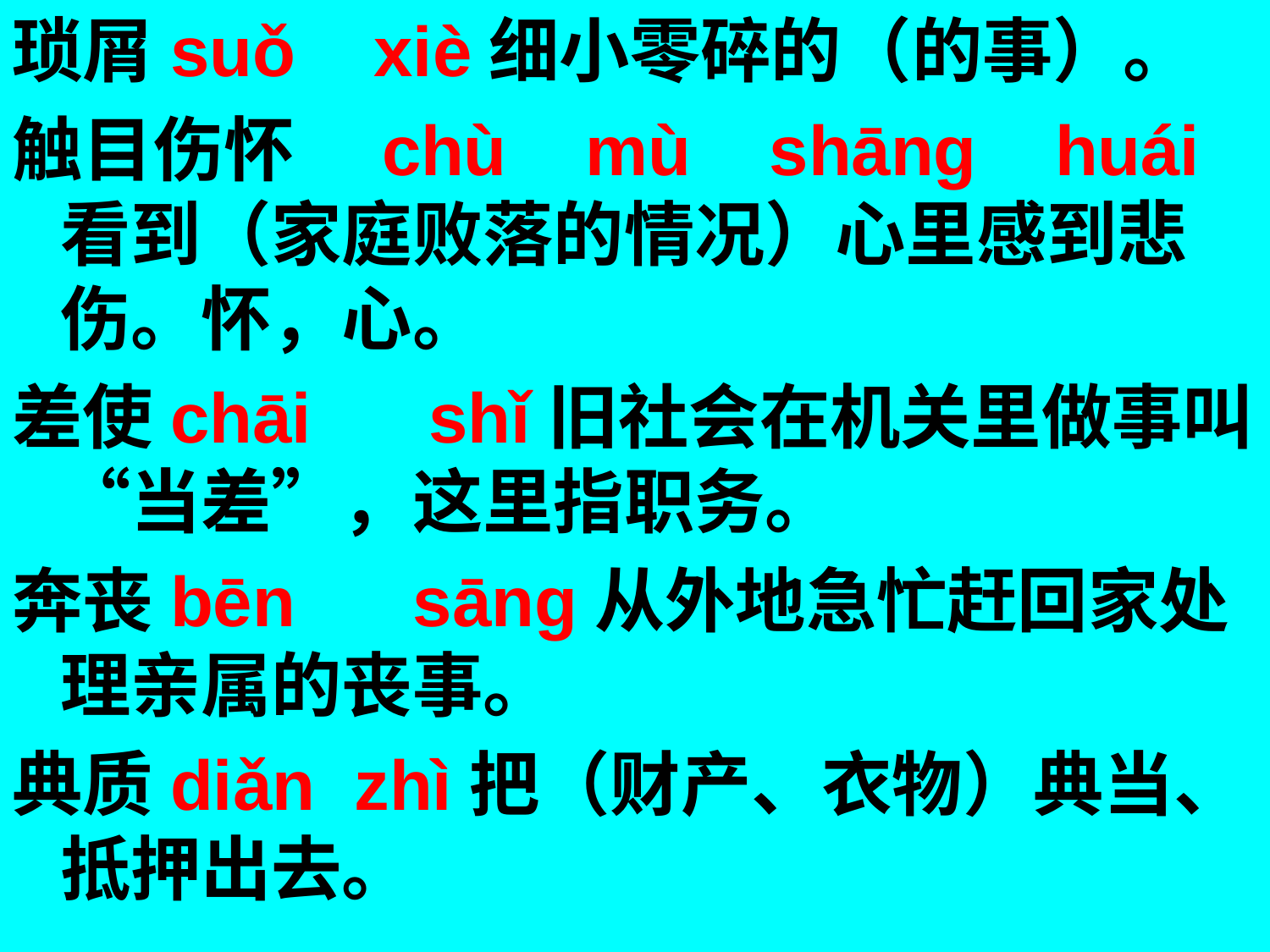

琐屑suǒ    xiè细小零碎的（的事）。
触目伤怀　chù    mù    shāng    huái看到（家庭败落的情况）心里感到悲伤。怀，心。
差使chāi      shǐ旧社会在机关里做事叫“当差”，这里指职务。
奔丧bēn      sāng从外地急忙赶回家处理亲属的丧事。
典质diǎn  zhì把（财产、衣物）典当、抵押出去。

#